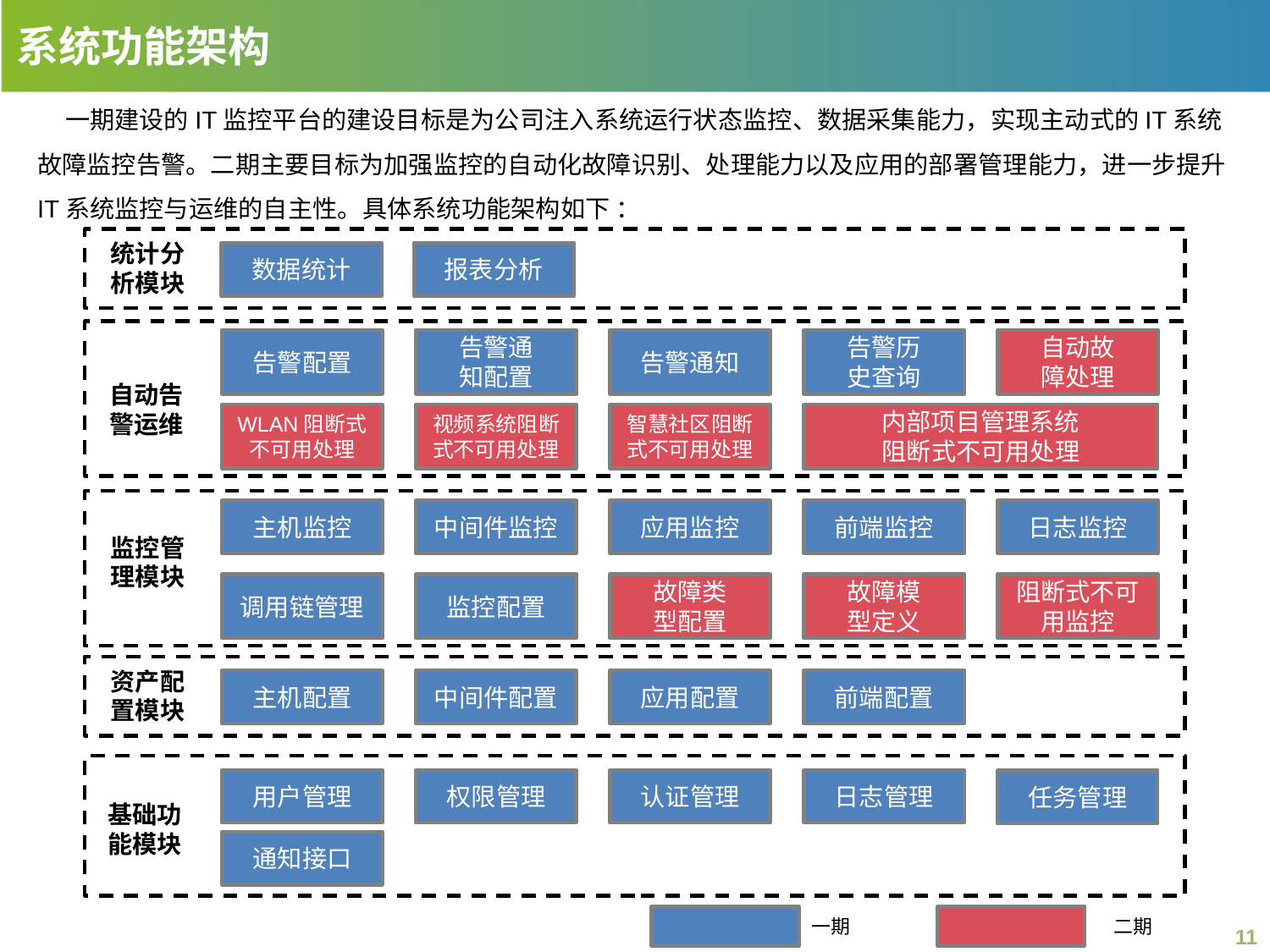

系统功能架构
    一期建设的IT监控平台的建设目标是为公司注入系统运行状态监控、数据采集能力，实现主动式的IT系统故障监控告警。二期主要目标为加强监控的自动化故障识别、处理能力以及应用的部署管理能力，进一步提升IT系统监控与运维的自主性。具体系统功能架构如下 ：

统计分
析模块
数据统计
报表分析
任务管理

告警配置
告警通
知配置
告警通知
告警历
史查询
自动故
障处理
自动告
警运维
资产配
置模块
WLAN阻断式不可用处理
视频系统阻断式不可用处理
智慧社区阻断式不可用处理
内部项目管理系统
阻断式不可用处理

主机监控
中间件监控
应用监控
前端监控
日志监控
监控管
理模块
资产配
置模块
调用链管理
监控配置
故障类
型配置
故障模
型定义
阻断式不可用监控

资产配
置模块
主机配置
中间件配置
应用配置
前端配置

用户管理
权限管理
认证管理
日志管理
基础功
能模块
通知接口

一期
二期